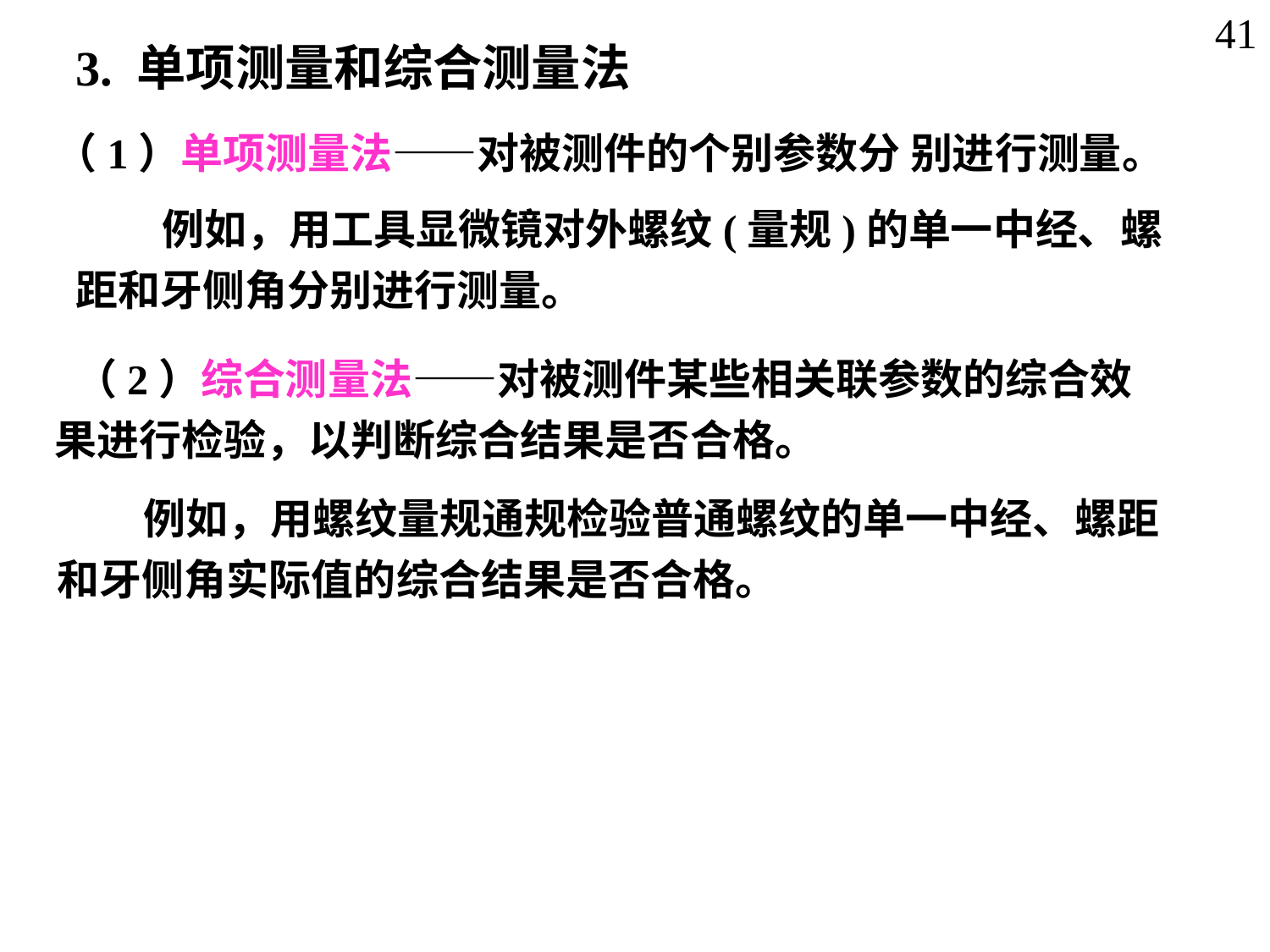

41
3. 单项测量和综合测量法
（1）单项测量法——对被测件的个别参数分 别进行测量。
        例如，用工具显微镜对外螺纹(量规)的单一中经、螺距和牙侧角分别进行测量。
 （2）综合测量法——对被测件某些相关联参数的综合效果进行检验，以判断综合结果是否合格。
        例如，用螺纹量规通规检验普通螺纹的单一中经、螺距和牙侧角实际值的综合结果是否合格。